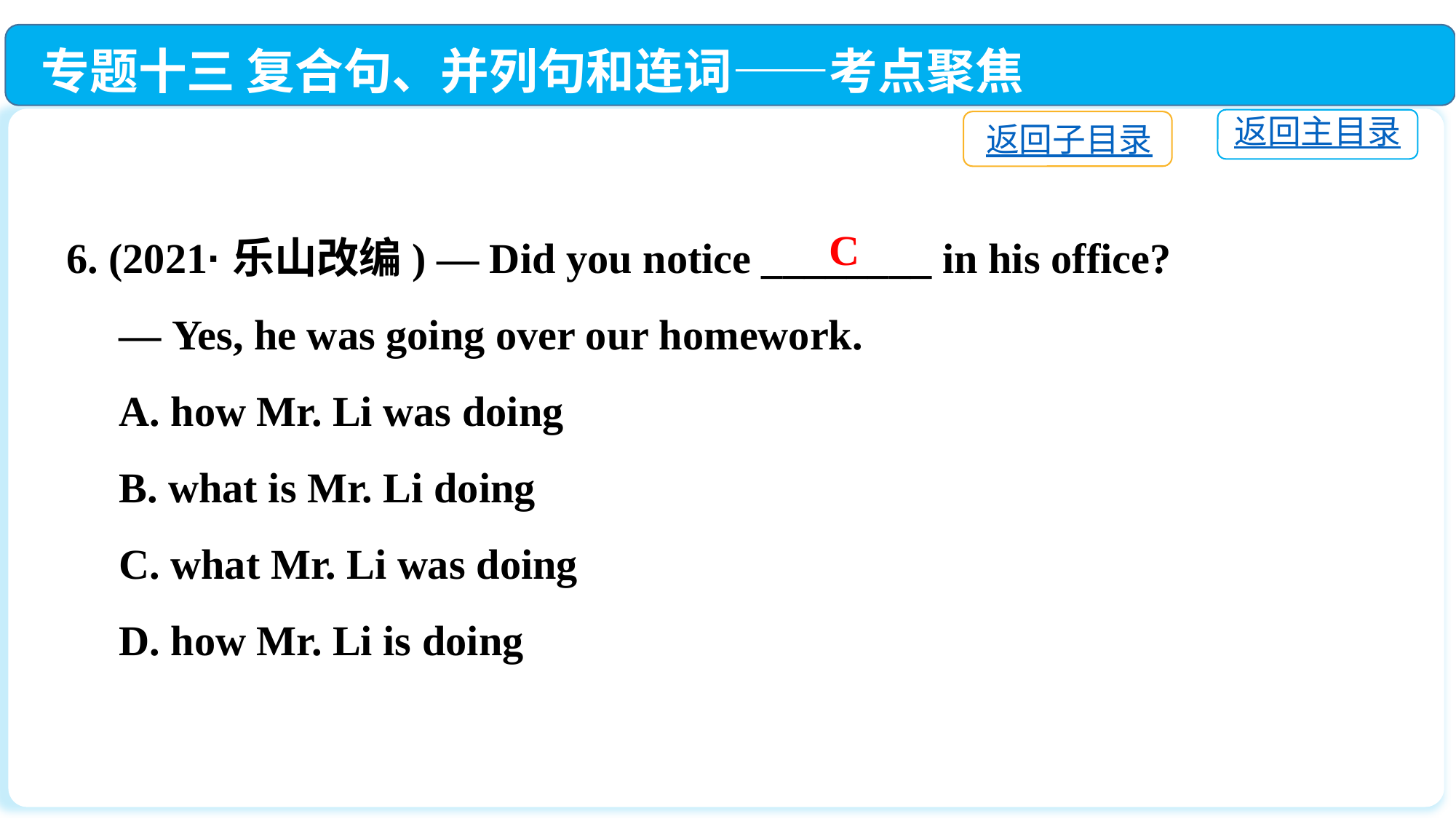

专题十三 复合句、并列句和连词——考点聚焦

返回主目录

返回子目录
6. (2021·乐山改编) — Did you notice ________ in his office?
     — Yes, he was going over our homework.
     A. how Mr. Li was doing
     B. what is Mr. Li doing
     C. what Mr. Li was doing
     D. how Mr. Li is doing
C